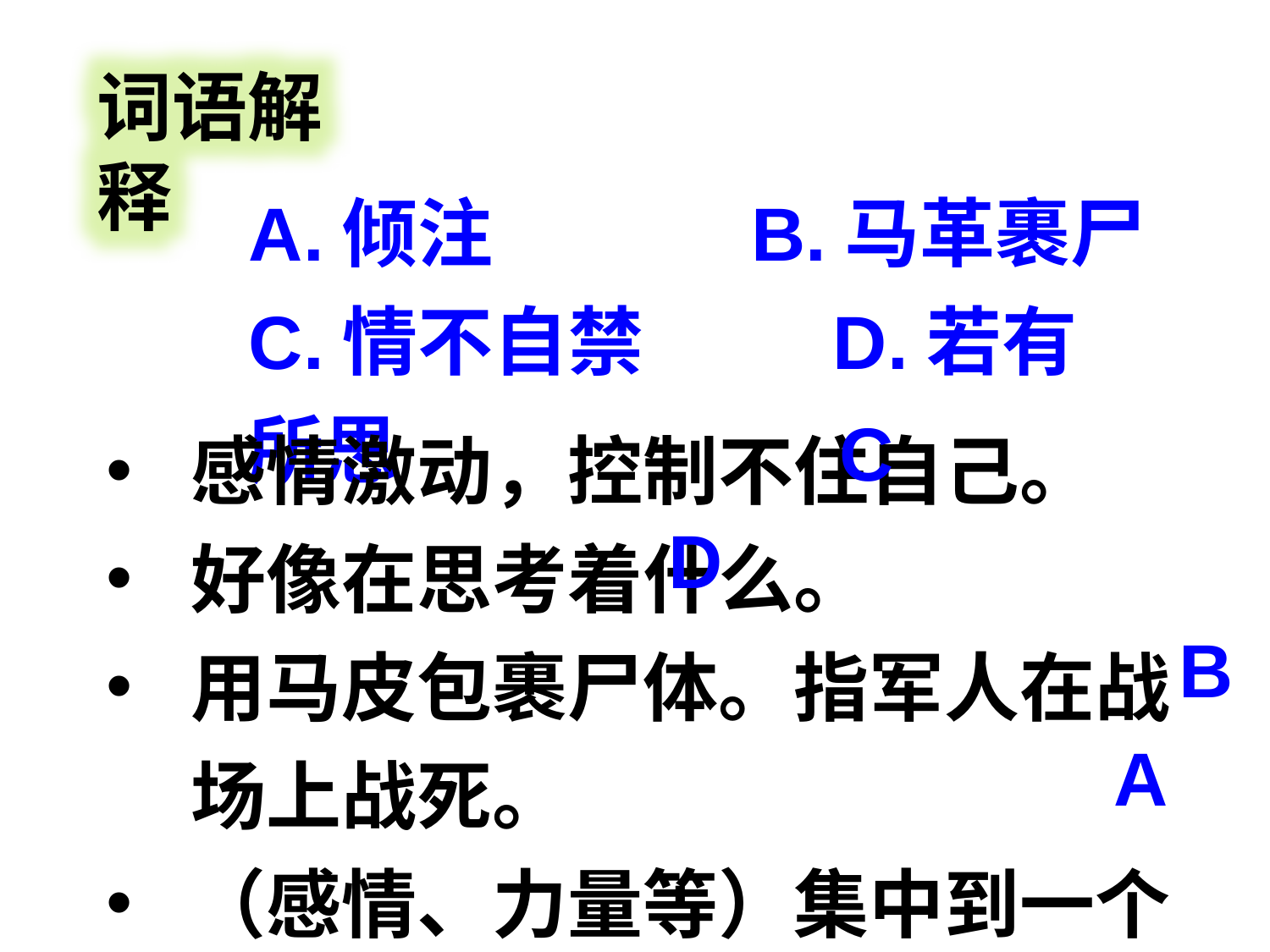

词语解释
A.倾注              B.马革裹尸
C.情不自禁          D.若有所思
C
感情激动，控制不住自己。
好像在思考着什么。
用马皮包裹尸体。指军人在战场上战死。
（感情、力量等）集中到一个目标上。
D
B
A